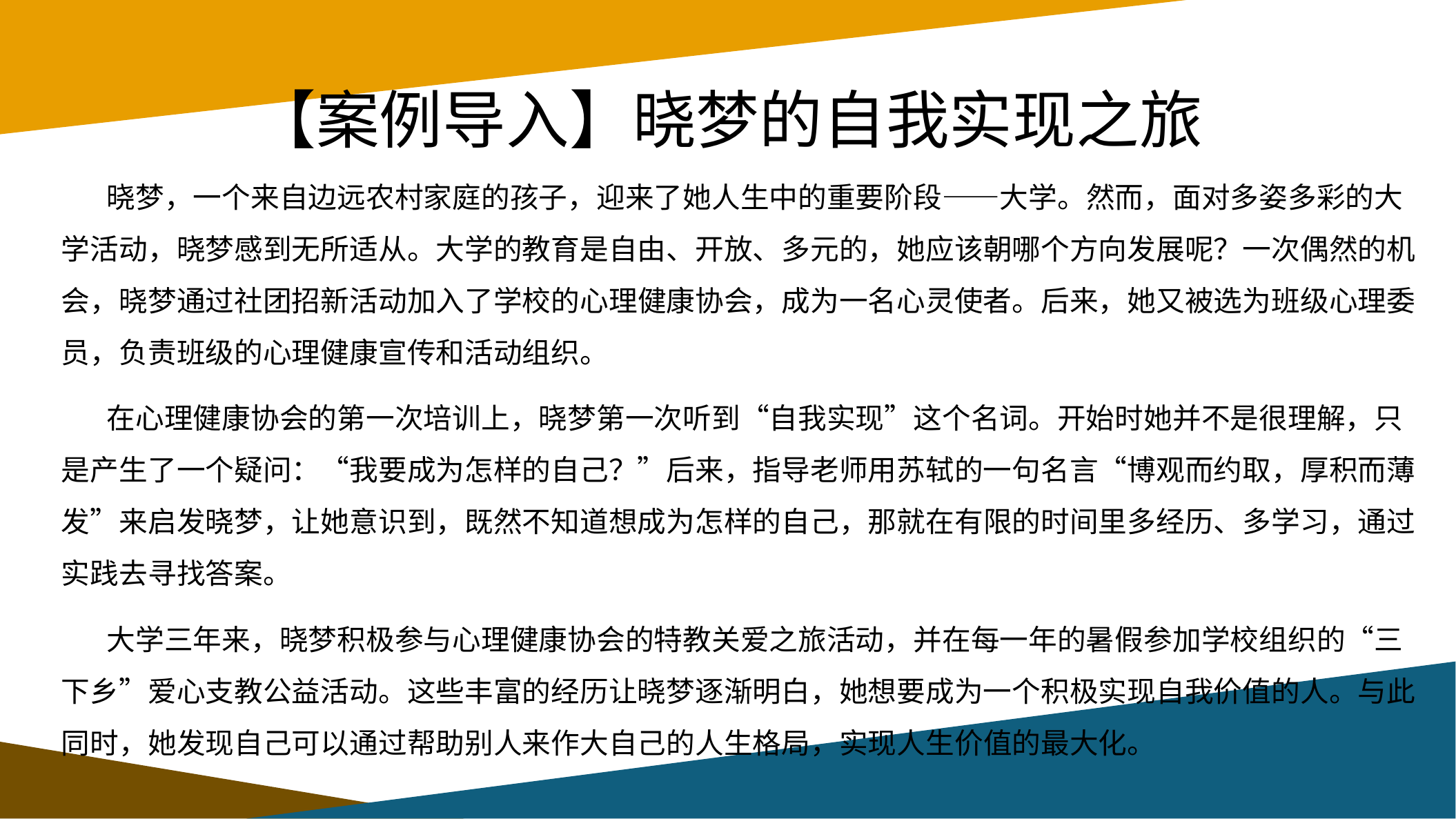

# 【案例导入】晓梦的自我实现之旅
      晓梦，一个来自边远农村家庭的孩子，迎来了她人生中的重要阶段——大学。然而，面对多姿多彩的大学活动，晓梦感到无所适从。大学的教育是自由、开放、多元的，她应该朝哪个方向发展呢？一次偶然的机会，晓梦通过社团招新活动加入了学校的心理健康协会，成为一名心灵使者。后来，她又被选为班级心理委员，负责班级的心理健康宣传和活动组织。
      在心理健康协会的第一次培训上，晓梦第一次听到“自我实现”这个名词。开始时她并不是很理解，只是产生了一个疑问：“我要成为怎样的自己？”后来，指导老师用苏轼的一句名言“博观而约取，厚积而薄发”来启发晓梦，让她意识到，既然不知道想成为怎样的自己，那就在有限的时间里多经历、多学习，通过实践去寻找答案。
      大学三年来，晓梦积极参与心理健康协会的特教关爱之旅活动，并在每一年的暑假参加学校组织的“三下乡”爱心支教公益活动。这些丰富的经历让晓梦逐渐明白，她想要成为一个积极实现自我价值的人。与此同时，她发现自己可以通过帮助别人来作大自己的人生格局，实现人生价值的最大化。